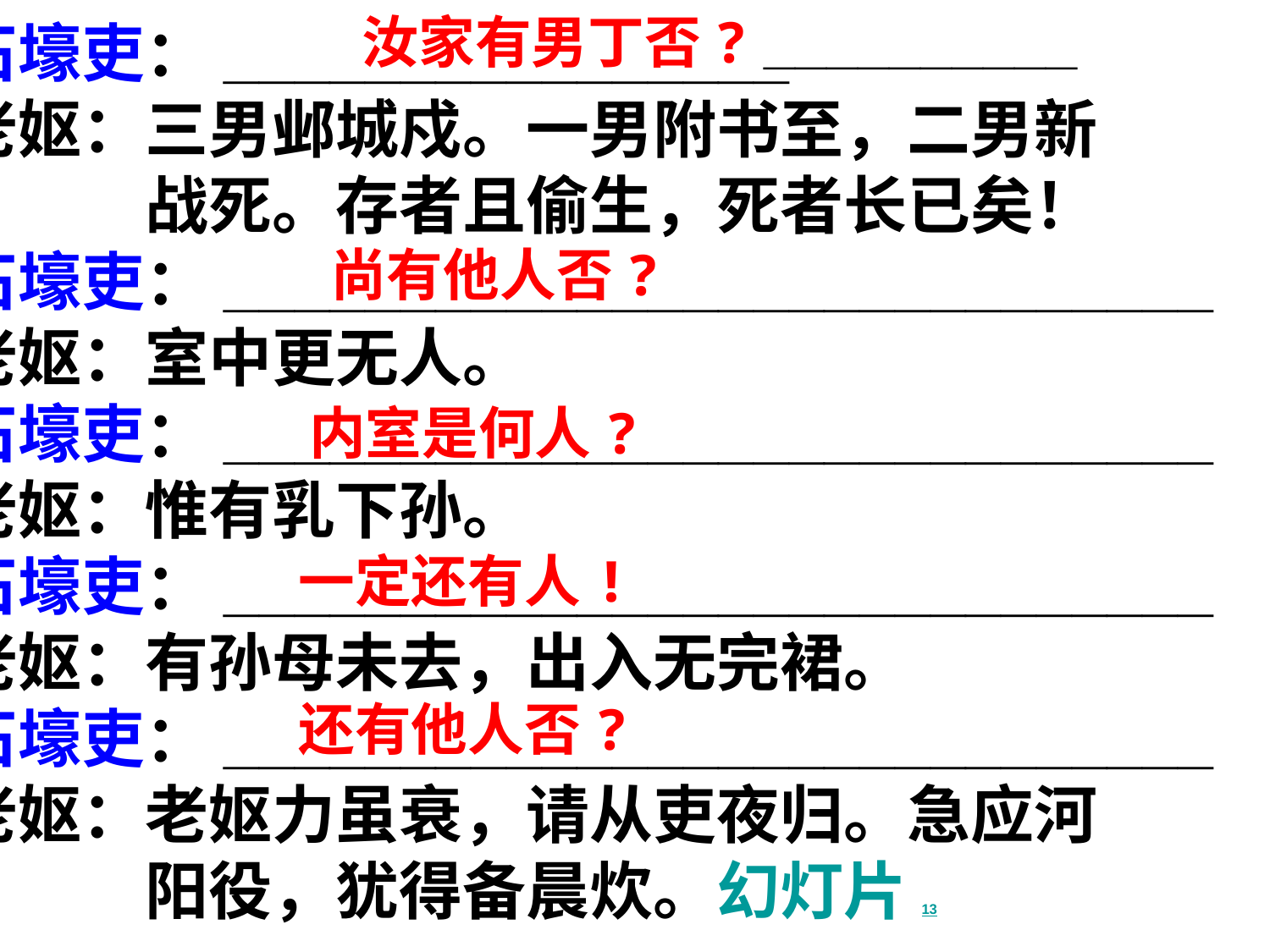

汝家有男丁否? __________
石壕吏：________________
老妪：三男邺城戍。一男附书至，二男新
　　　战死。存者且偷生，死者长已矣！
石壕吏：____________________________
老妪：室中更无人。
石壕吏：____________________________
老妪：惟有乳下孙。
石壕吏：____________________________
老妪：有孙母未去，出入无完裙。
石壕吏：____________________________
老妪：老妪力虽衰，请从吏夜归。急应河
　　　阳役，犹得备晨炊。幻灯片 13
尚有他人否?
内室是何人?
一定还有人!
还有他人否?